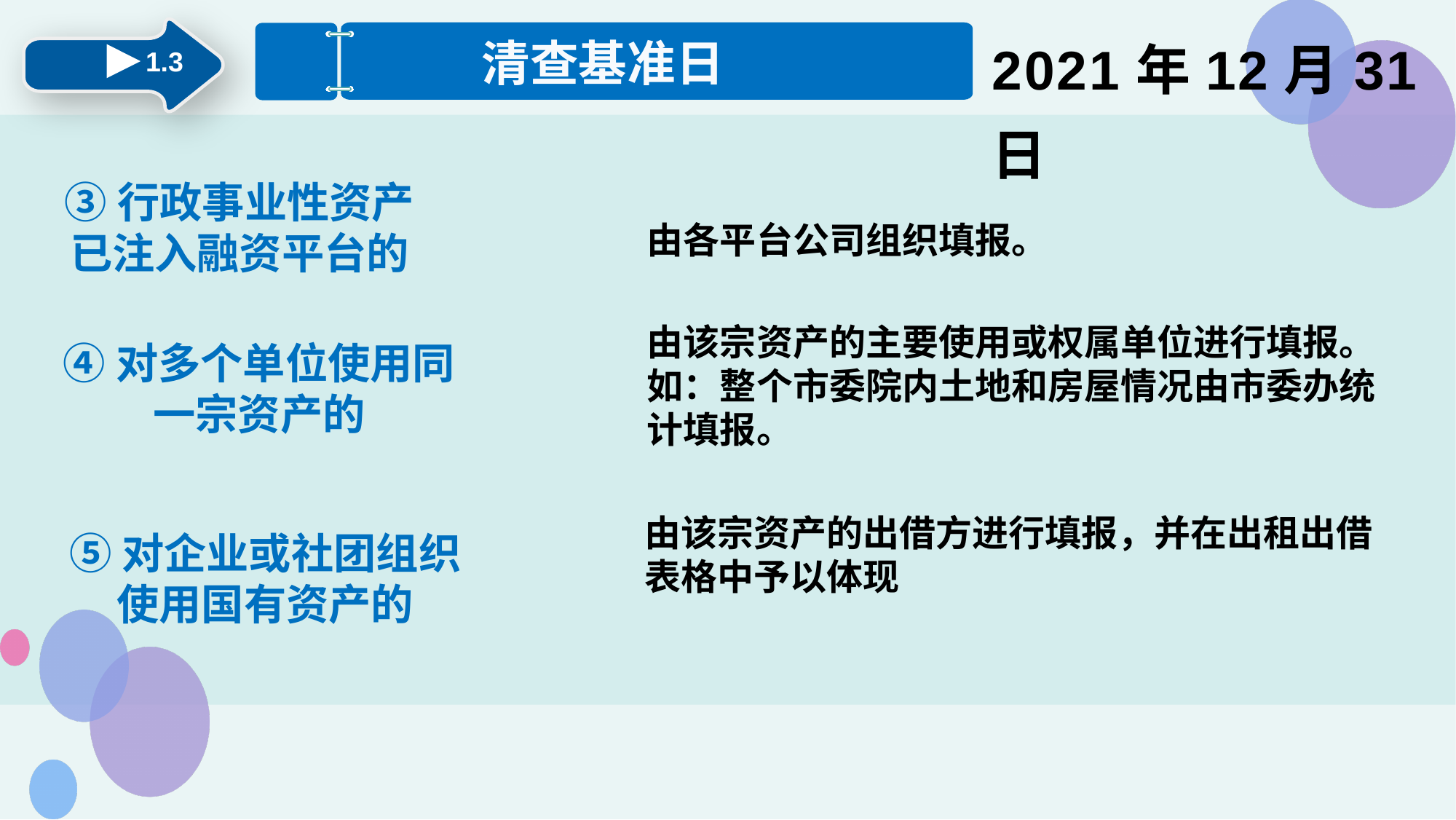

2021年12月31日

1.3

清查基准日

③行政事业性资产已注入融资平台的
由各平台公司组织填报。
由该宗资产的主要使用或权属单位进行填报。如：整个市委院内土地和房屋情况由市委办统计填报。
④对多个单位使用同一宗资产的
由该宗资产的出借方进行填报，并在出租出借表格中予以体现
⑤对企业或社团组织使用国有资产的